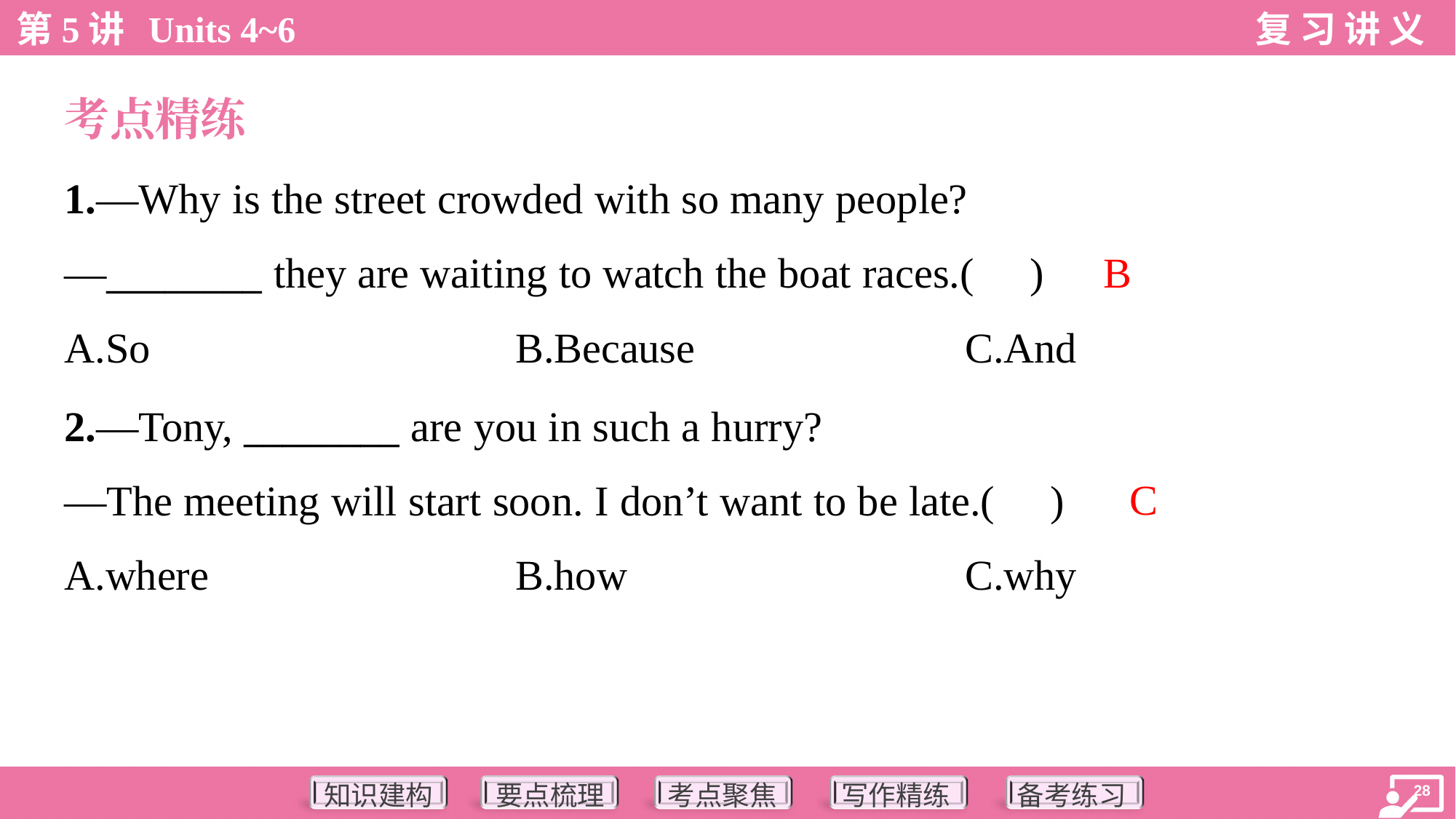

考点精练
1.—Why is the street crowded with so many people?
—________ they are waiting to watch the boat races.(     )
B
A.So	B.Because	C.And
2.—Tony, ________ are you in such a hurry?
—The meeting will start soon. I don’t want to be late.(     )
C
A.where	B.how	C.why